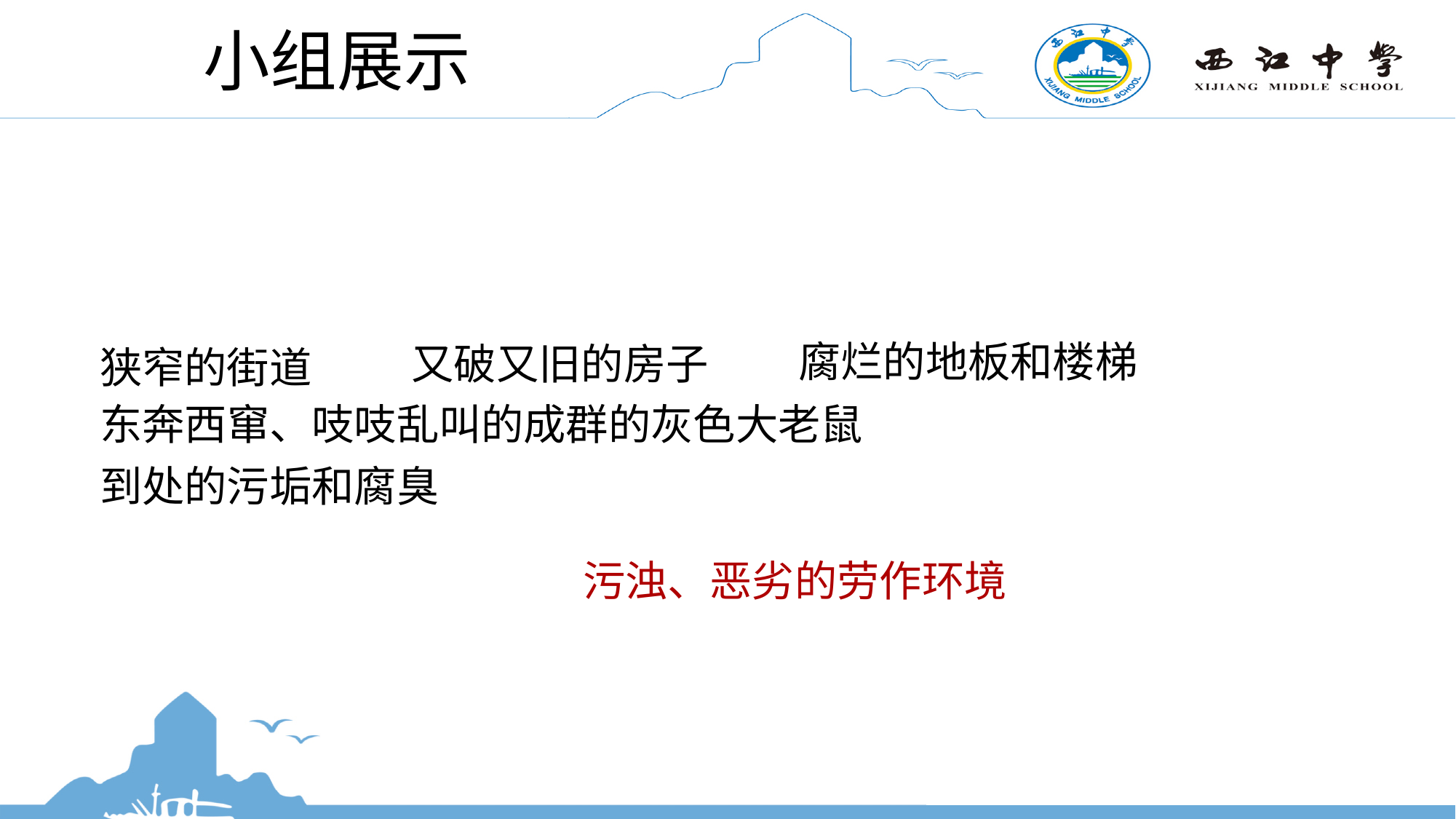

小组展示
腐烂的地板和楼梯
又破又旧的房子
狭窄的街道
东奔西窜、吱吱乱叫的成群的灰色大老鼠
到处的污垢和腐臭
污浊、恶劣的劳作环境